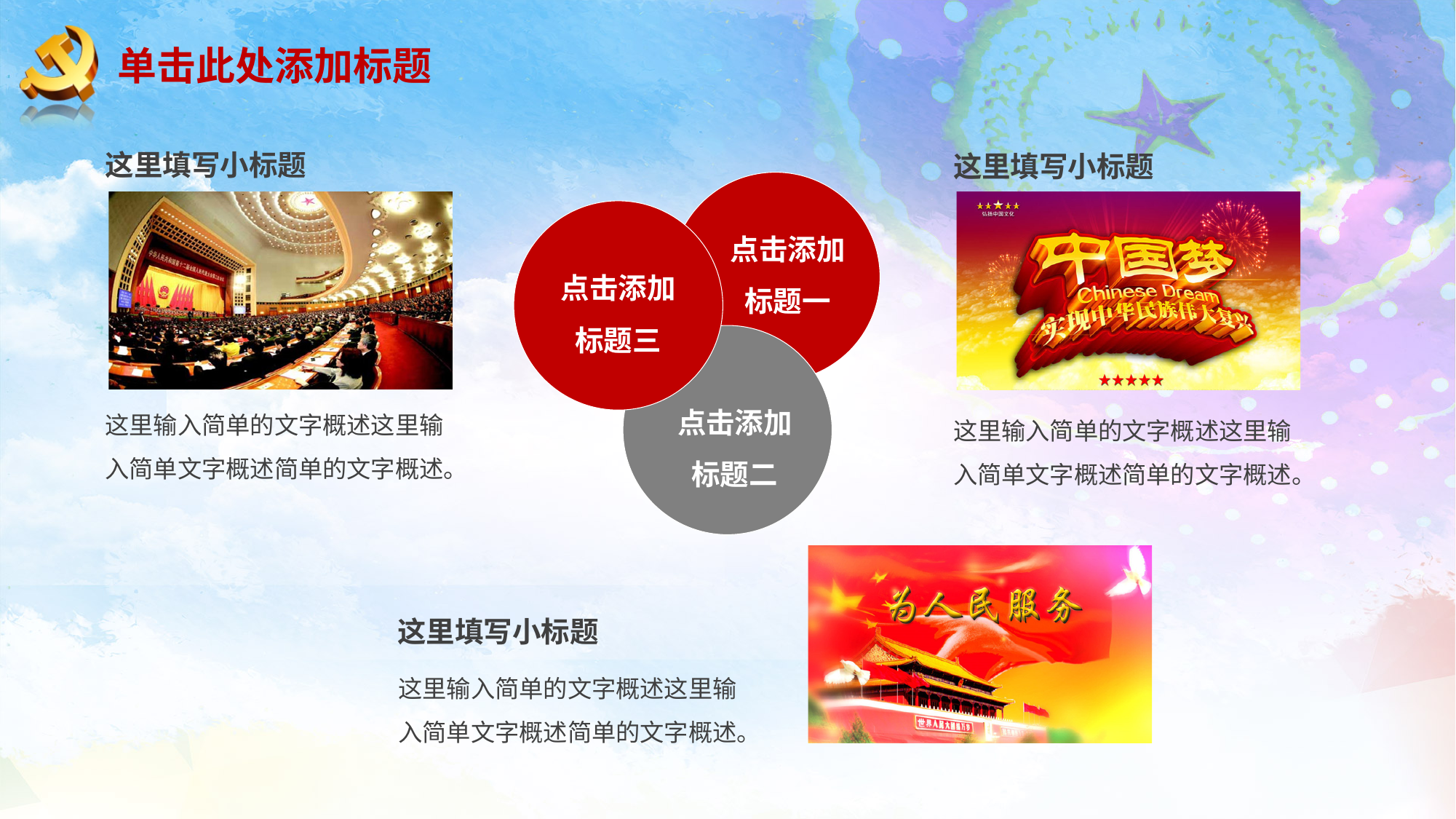

# 单击此处添加标题
这里填写小标题
这里填写小标题

点击添加
标题一
点击添加
标题三

点击添加
标题二
这里输入简单的文字概述这里输入简单文字概述简单的文字概述。
这里输入简单的文字概述这里输入简单文字概述简单的文字概述。

这里填写小标题
这里输入简单的文字概述这里输入简单文字概述简单的文字概述。